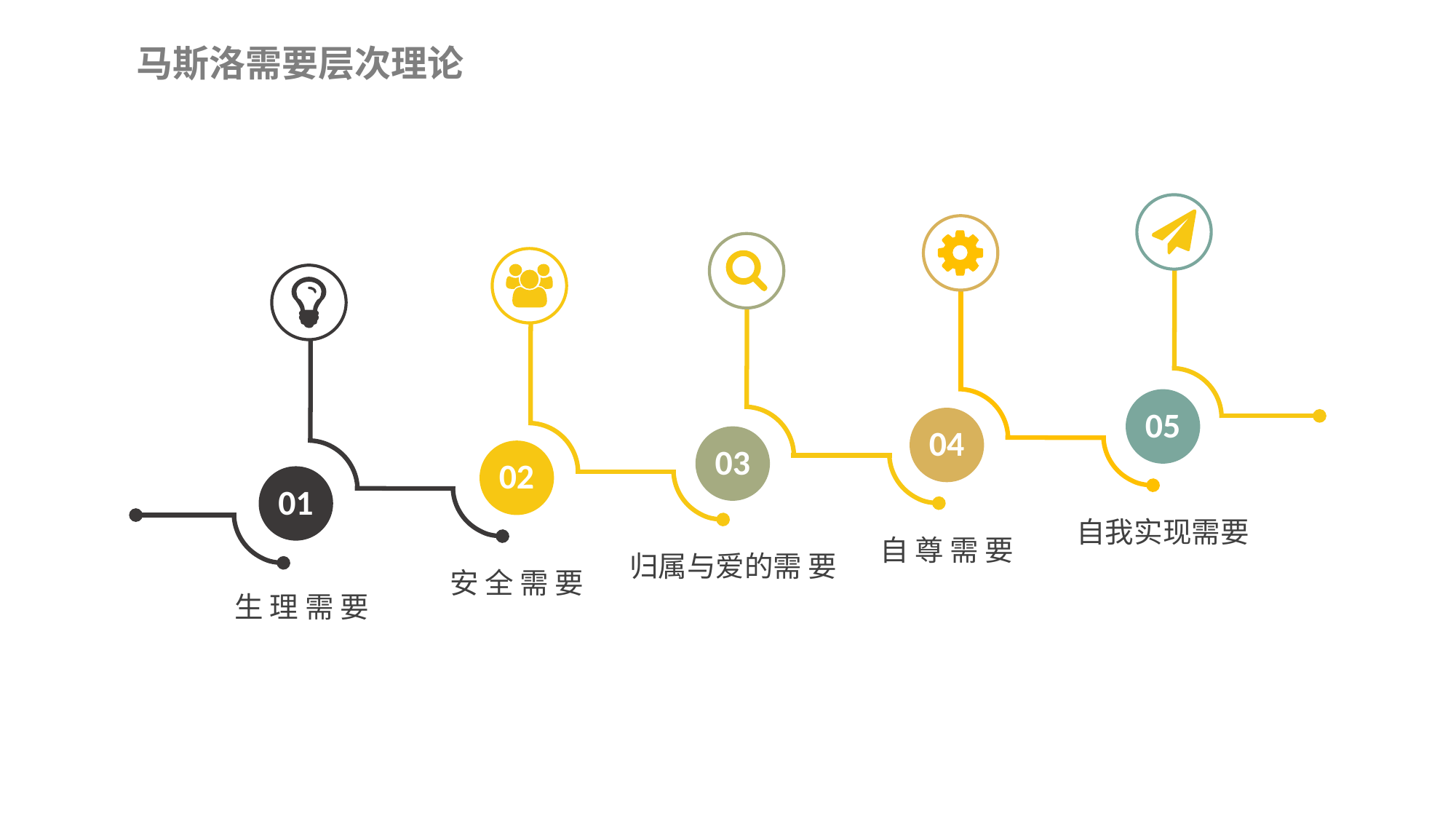

马斯洛需要层次理论

05
04
03
02

01
自我实现需要
自 尊 需 要
归属与爱的需 要
安 全 需 要
生 理 需 要